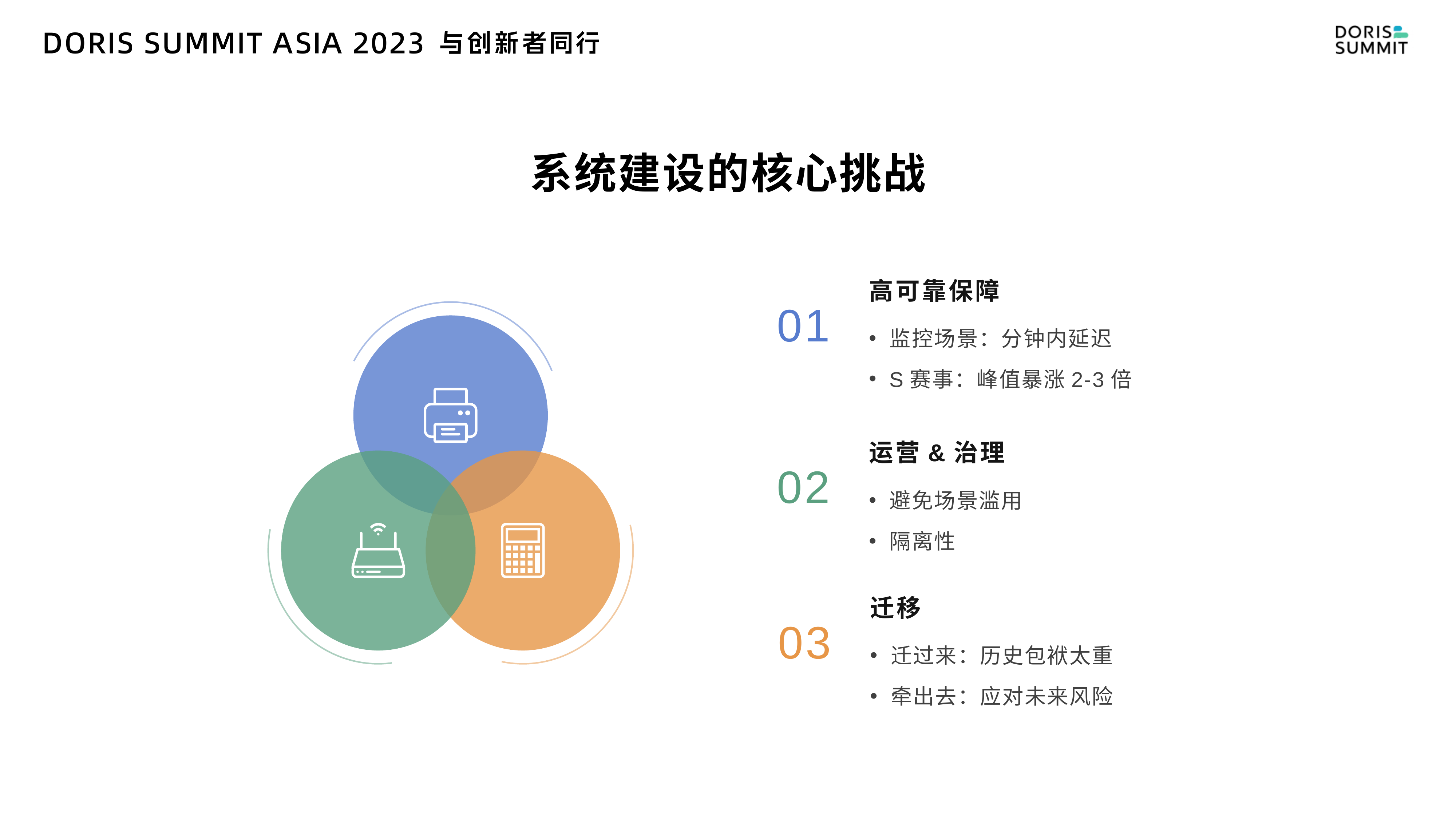

系统建设的核心挑战
01
高可靠保障

监控场景：分钟内延迟
S赛事：峰值暴涨2-3倍

02
运营&治理

避免场景滥用
隔离性

03
迁移
迁过来：历史包袱太重
牵出去：应对未来风险